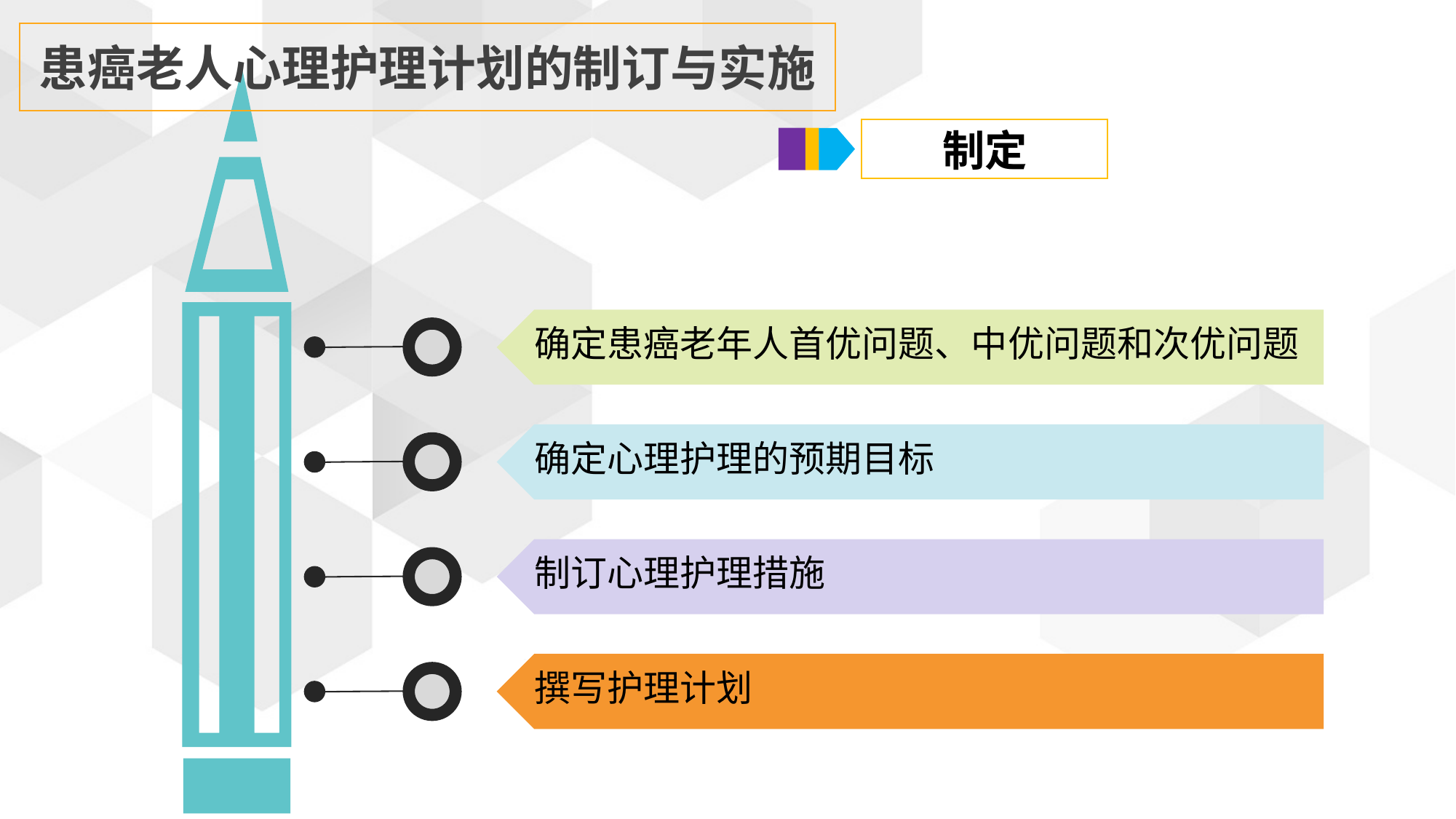

患癌老人心理护理计划的制订与实施

制定

确定患癌老年人首优问题、中优问题和次优问题

确定心理护理的预期目标

制订心理护理措施

撰写护理计划